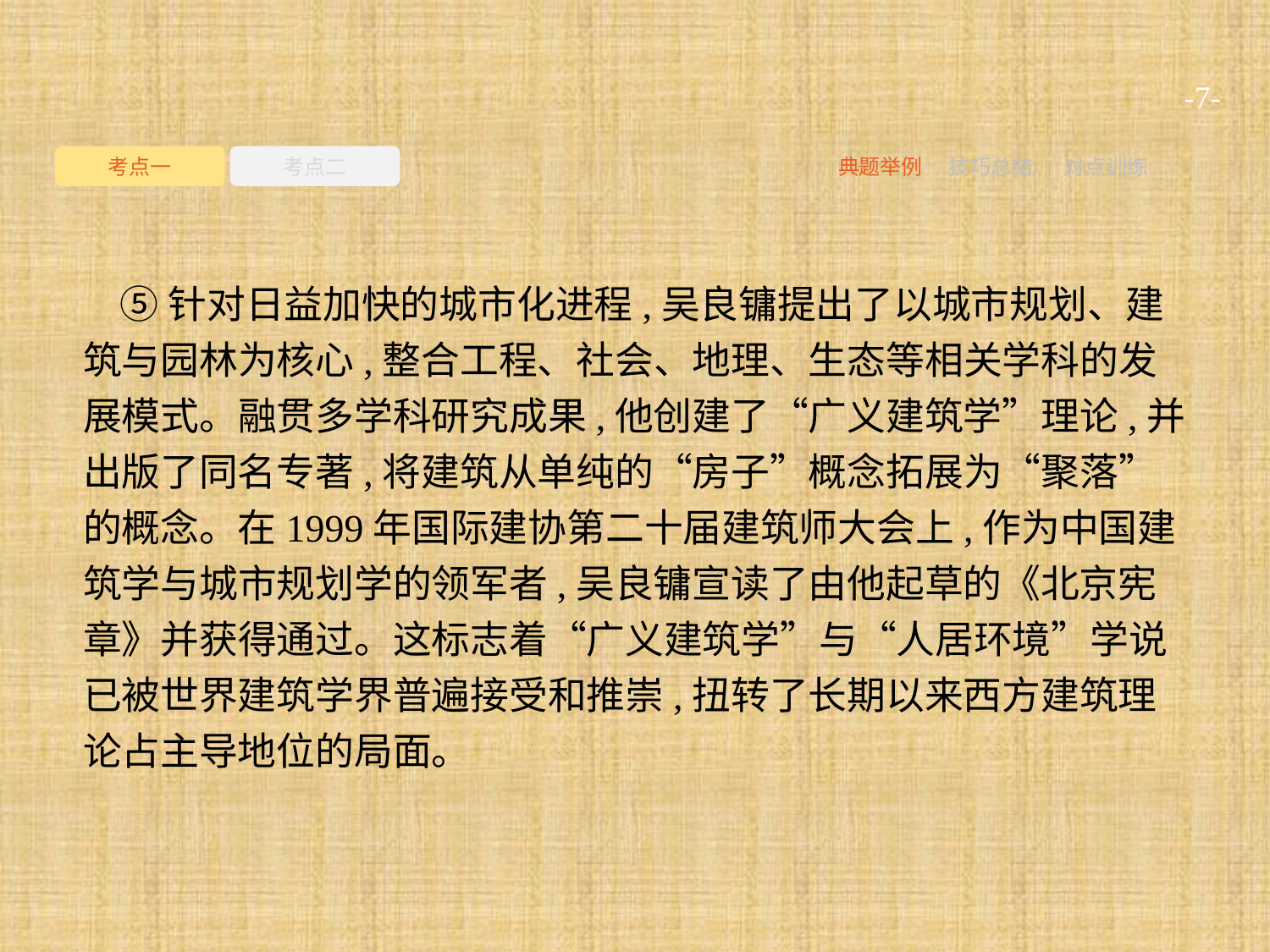

-7-
考点一
考点二
典题举例
技巧总结
对点训练
⑤针对日益加快的城市化进程,吴良镛提出了以城市规划、建筑与园林为核心,整合工程、社会、地理、生态等相关学科的发展模式。融贯多学科研究成果,他创建了“广义建筑学”理论,并出版了同名专著,将建筑从单纯的“房子”概念拓展为“聚落”的概念。在1999年国际建协第二十届建筑师大会上,作为中国建筑学与城市规划学的领军者,吴良镛宣读了由他起草的《北京宪章》并获得通过。这标志着“广义建筑学”与“人居环境”学说已被世界建筑学界普遍接受和推崇,扭转了长期以来西方建筑理论占主导地位的局面。